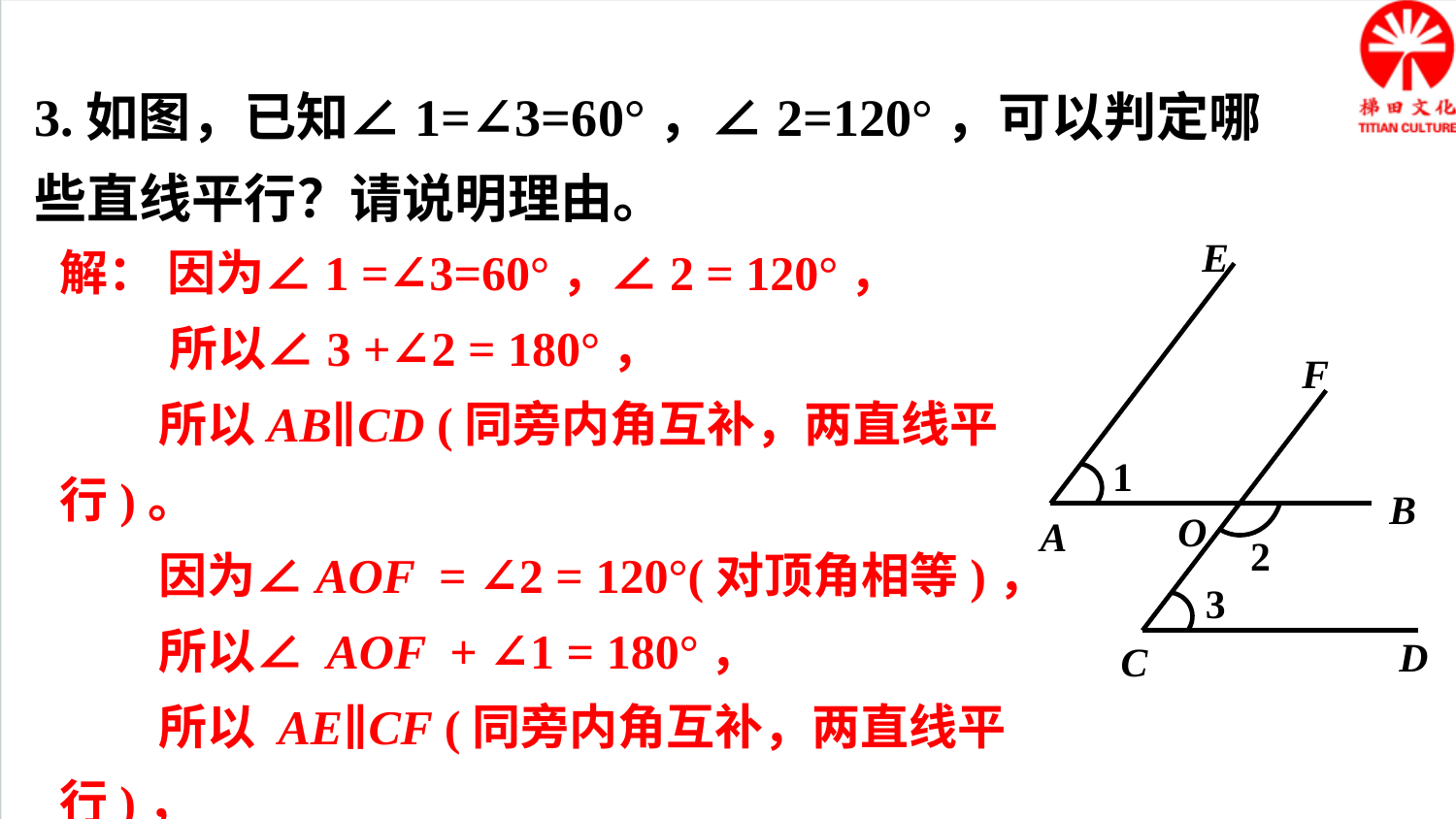

3.如图，已知∠1=∠3=60°，∠2=120°，可以判定哪些直线平行？请说明理由。
解： 因为∠1 =∠3=60°，∠2 = 120°，
         所以∠3 +∠2 = 180°，
        所以AB∥CD (同旁内角互补，两直线平行)。
        因为∠AOF  = ∠2 = 120°(对顶角相等)，
        所以∠ AOF  + ∠1 = 180°，
        所以 AE∥CF (同旁内角互补，两直线平行)，
        所以 AB∥CD，AE∥CF 。
E
F
1

B
O
A
2
3

D
C